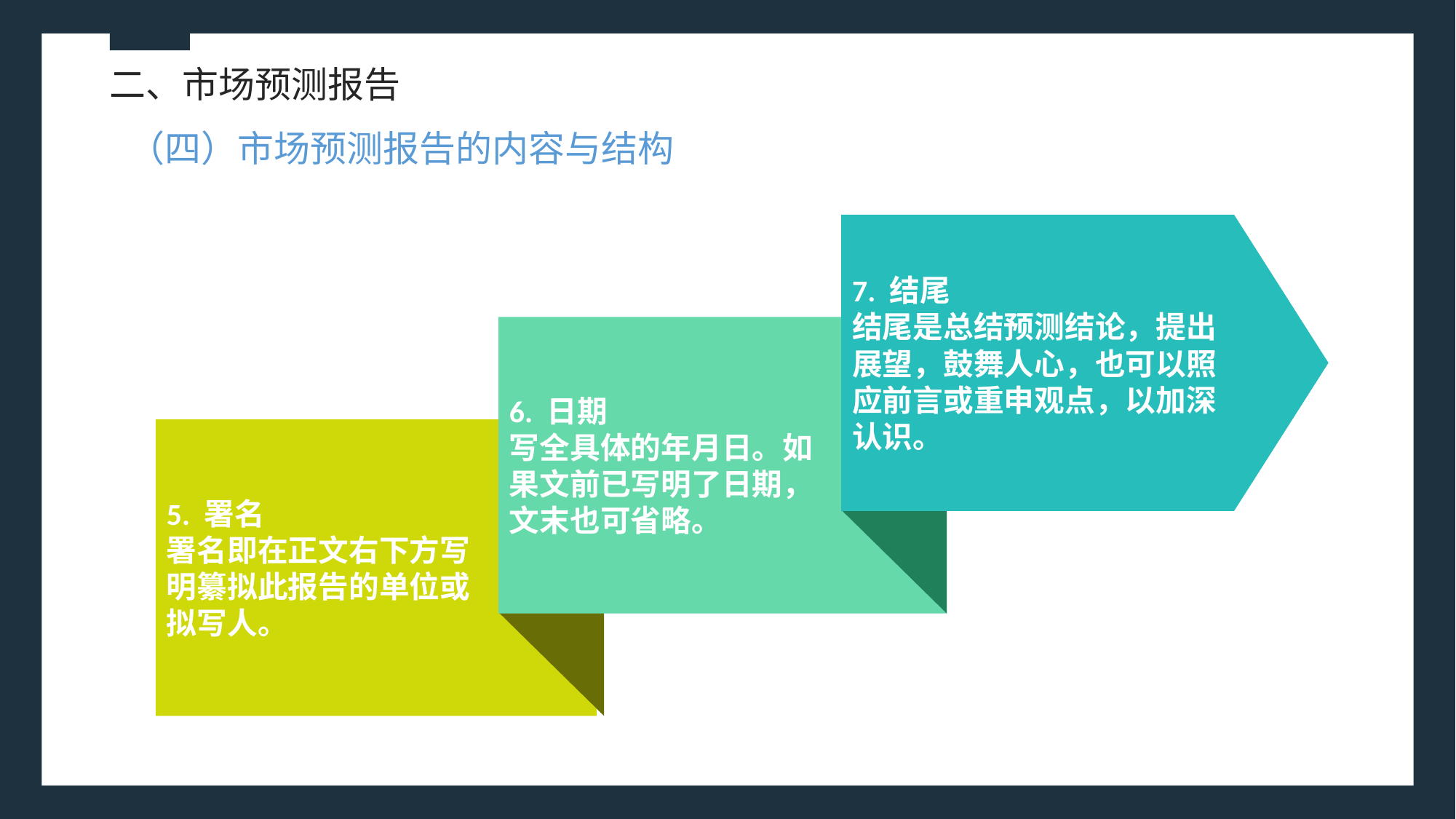

二、市场预测报告
（四）市场预测报告的内容与结构
7. 结尾
结尾是总结预测结论，提出展望，鼓舞人心，也可以照应前言或重申观点，以加深认识。
6. 日期
写全具体的年月日。如
果文前已写明了日期，
文末也可省略。

5. 署名
署名即在正文右下方写
明纂拟此报告的单位或
拟写人。